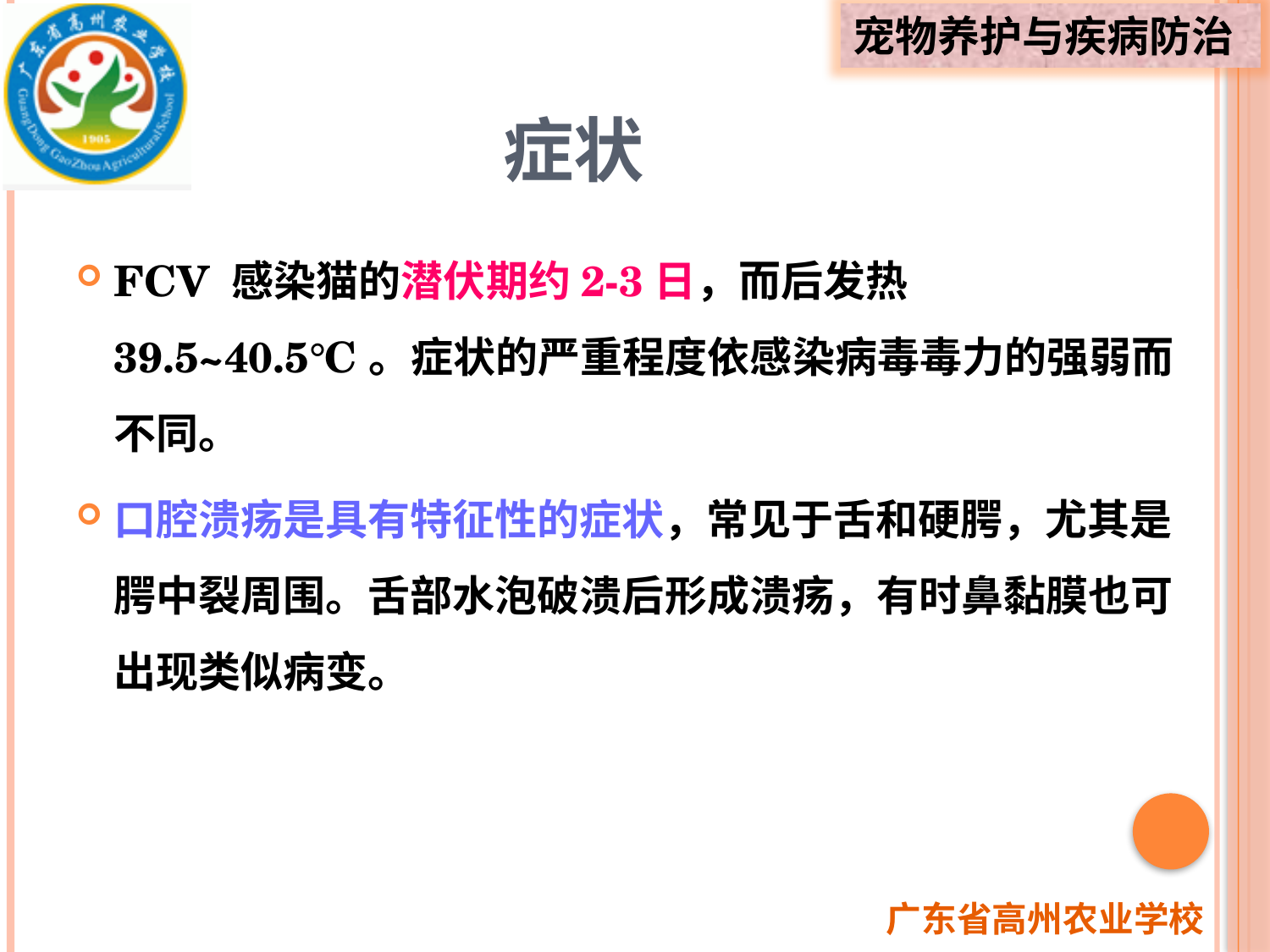

# 症状
FCV 感染猫的潜伏期约2-3日，而后发热39.5~40.5℃。症状的严重程度依感染病毒毒力的强弱而不同。
口腔溃疡是具有特征性的症状，常见于舌和硬腭，尤其是腭中裂周围。舌部水泡破溃后形成溃疡，有时鼻黏膜也可出现类似病变。